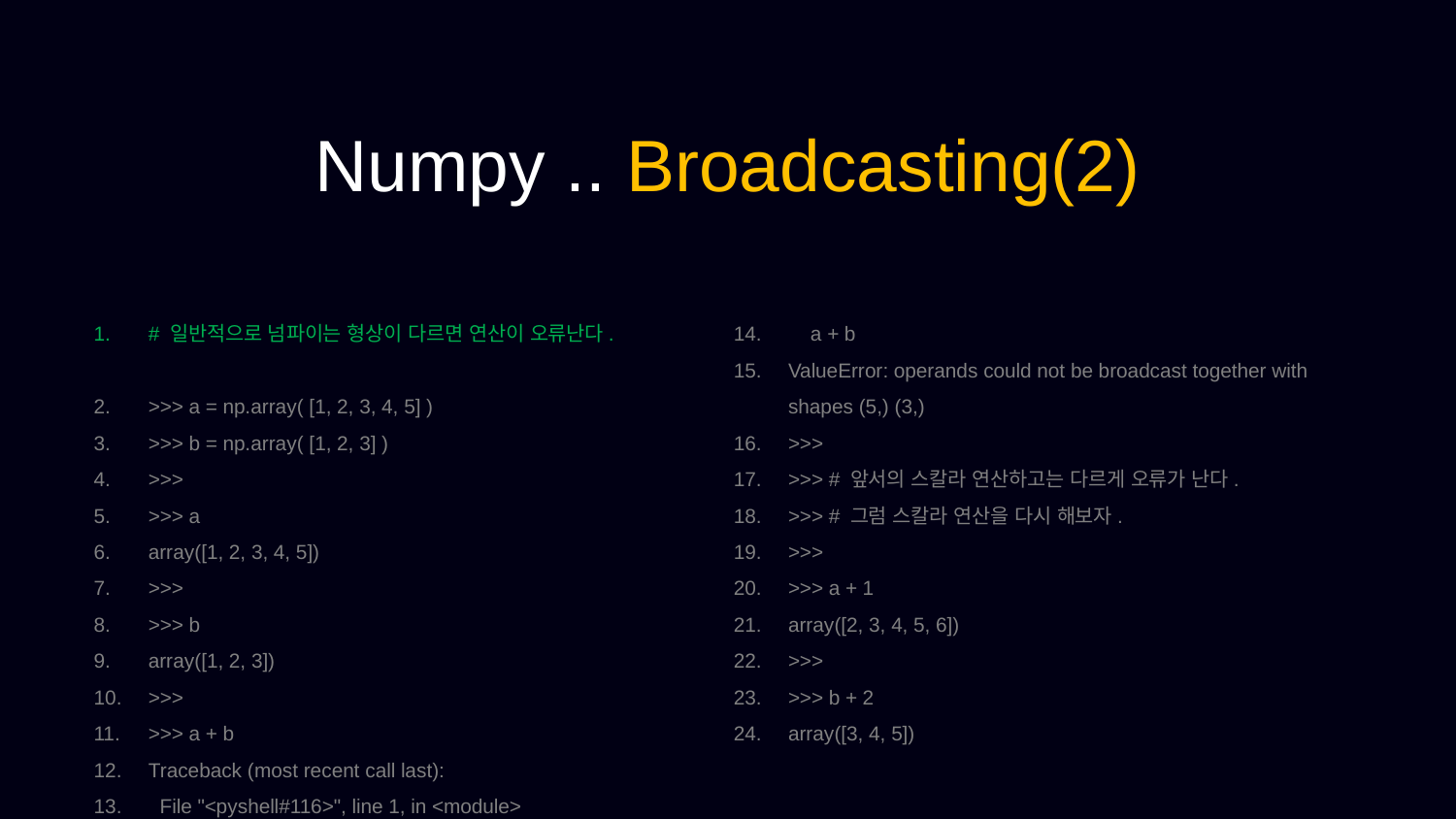

Numpy .. Broadcasting(2)
# 일반적으로 넘파이는 형상이 다르면 연산이 오류난다.

>>> a = np.array( [1, 2, 3, 4, 5] )
>>> b = np.array( [1, 2, 3] )
>>>
>>> a
array([1, 2, 3, 4, 5])
>>>
>>> b
array([1, 2, 3])
>>>
>>> a + b
Traceback (most recent call last):
  File "<pyshell#116>", line 1, in <module>
    a + b
ValueError: operands could not be broadcast together with shapes (5,) (3,)
>>>
>>> # 앞서의 스칼라 연산하고는 다르게 오류가 난다.
>>> # 그럼 스칼라 연산을 다시 해보자.
>>>
>>> a + 1
array([2, 3, 4, 5, 6])
>>>
>>> b + 2
array([3, 4, 5])